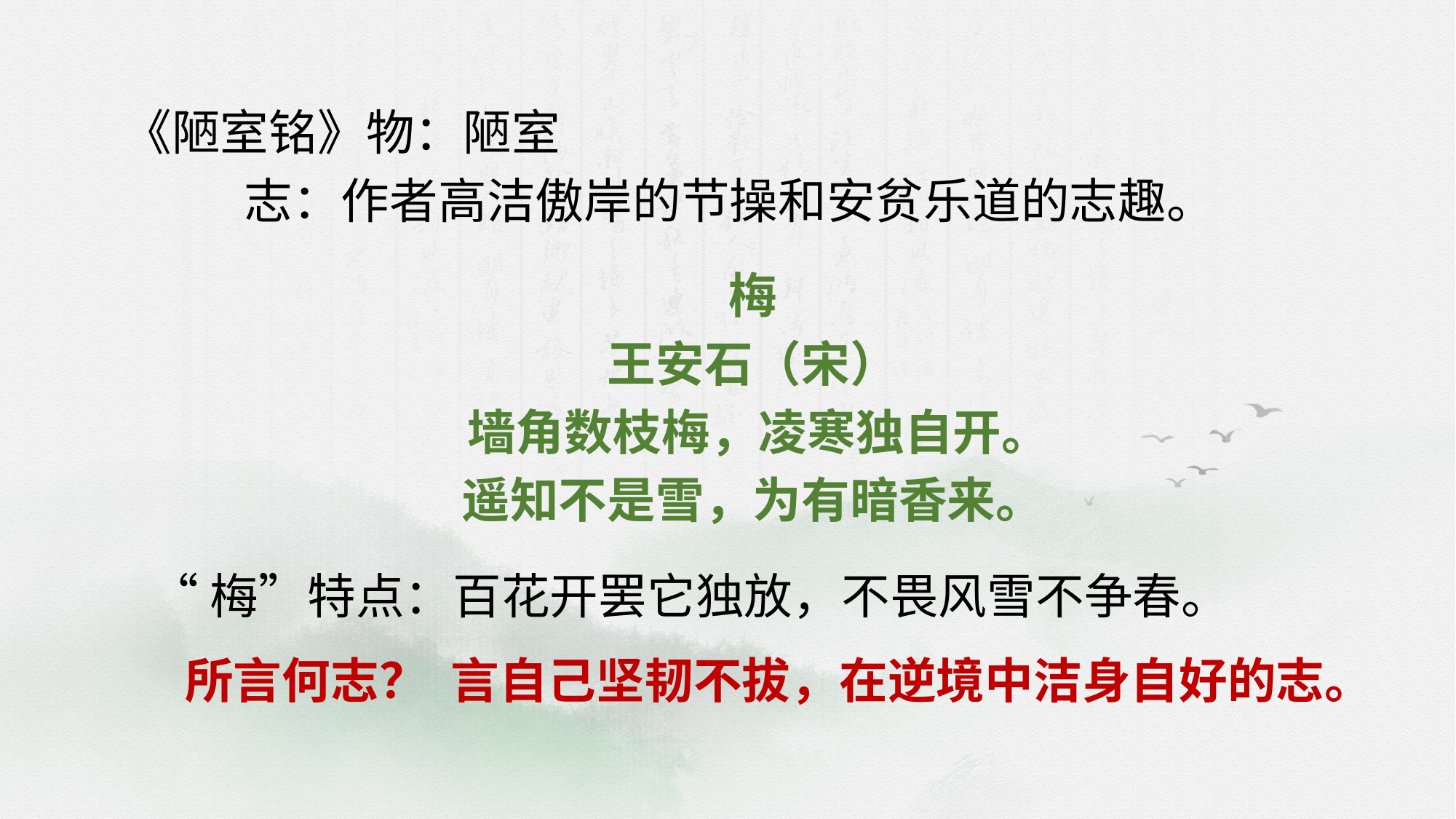

《陋室铭》物：陋室
          志：作者高洁傲岸的节操和安贫乐道的志趣。
梅
王安石（宋）
 墙角数枝梅，凌寒独自开。
遥知不是雪，为有暗香来。
“梅”特点：百花开罢它独放，不畏风雪不争春。
所言何志？
言自己坚韧不拔，在逆境中洁身自好的志。